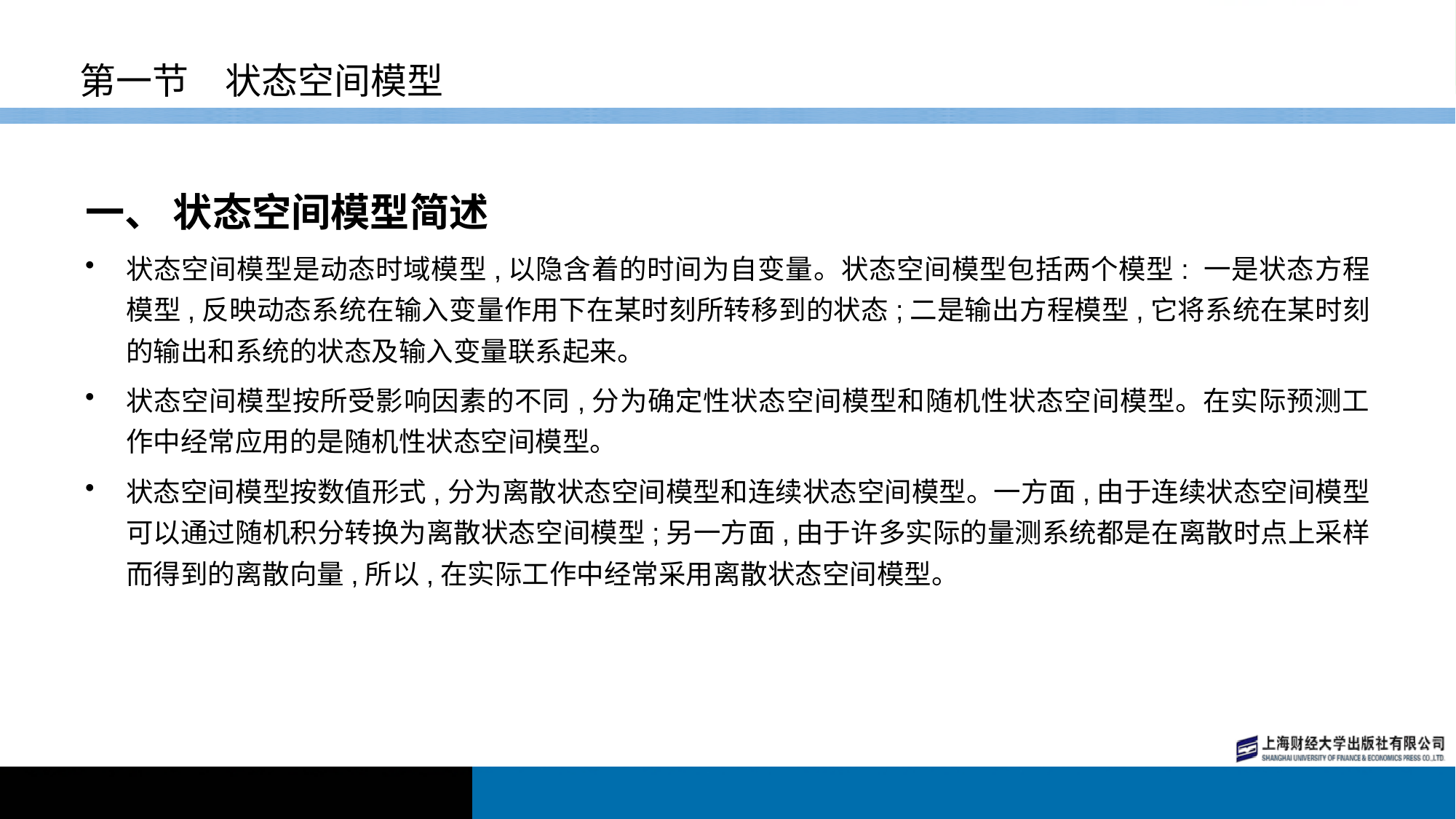

# 第一节　状态空间模型
一、 状态空间模型简述
状态空间模型是动态时域模型,以隐含着的时间为自变量。状态空间模型包括两个模型: 一是状态方程模型,反映动态系统在输入变量作用下在某时刻所转移到的状态;二是输出方程模型,它将系统在某时刻的输出和系统的状态及输入变量联系起来。
状态空间模型按所受影响因素的不同,分为确定性状态空间模型和随机性状态空间模型。在实际预测工作中经常应用的是随机性状态空间模型。
状态空间模型按数值形式,分为离散状态空间模型和连续状态空间模型。一方面,由于连续状态空间模型可以通过随机积分转换为离散状态空间模型;另一方面,由于许多实际的量测系统都是在离散时点上采样而得到的离散向量,所以,在实际工作中经常采用离散状态空间模型。
3